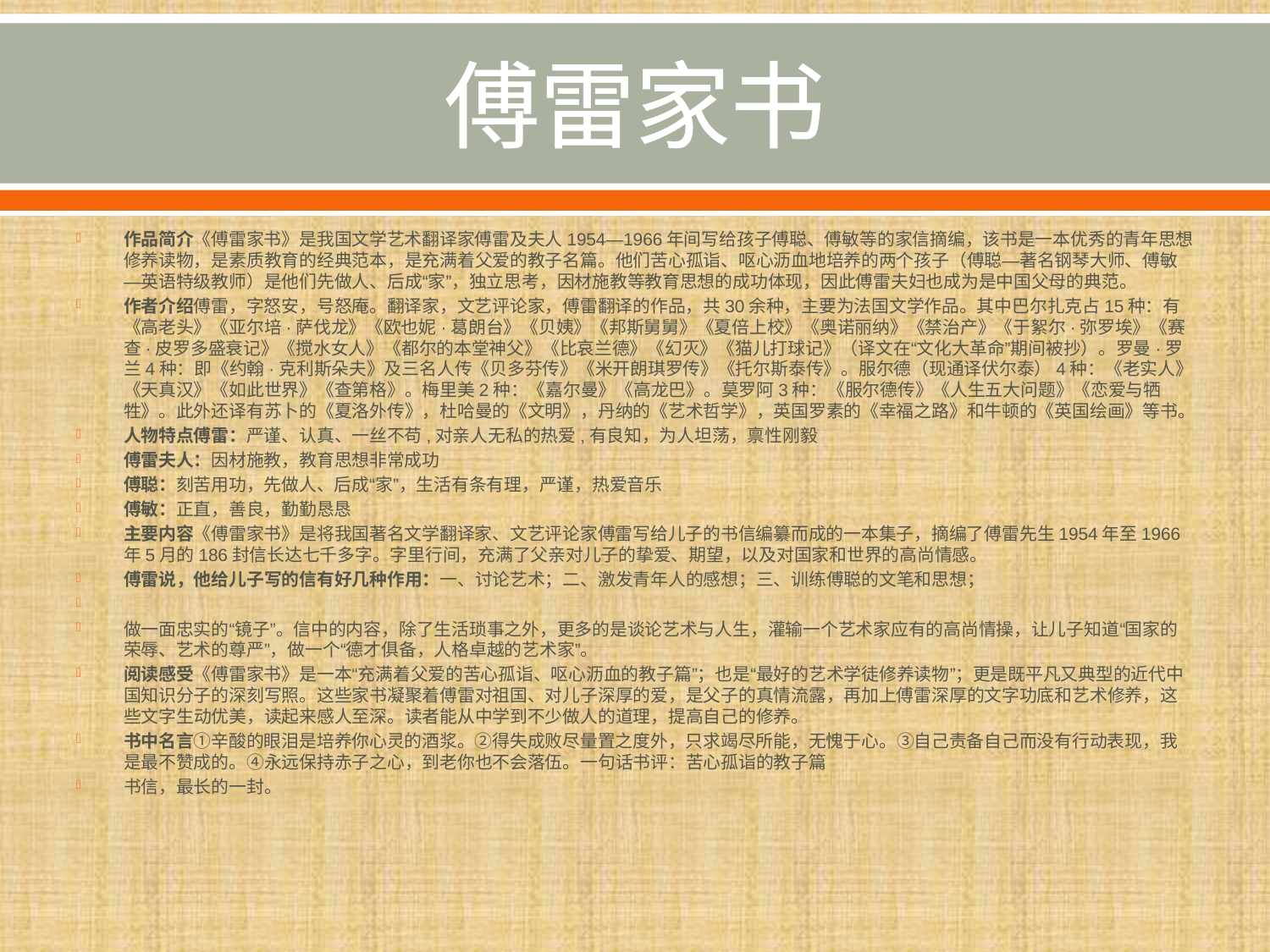

# 傅雷家书
作品简介《傅雷家书》是我国文学艺术翻译家傅雷及夫人1954—1966年间写给孩子傅聪、傅敏等的家信摘编，该书是一本优秀的青年思想修养读物，是素质教育的经典范本，是充满着父爱的教子名篇。他们苦心孤诣、呕心沥血地培养的两个孩子（傅聪—著名钢琴大师、傅敏—英语特级教师）是他们先做人、后成“家”，独立思考，因材施教等教育思想的成功体现，因此傅雷夫妇也成为是中国父母的典范。
作者介绍傅雷，字怒安，号怒庵。翻译家，文艺评论家，傅雷翻译的作品，共30余种，主要为法国文学作品。其中巴尔扎克占15种：有《高老头》《亚尔培·萨伐龙》《欧也妮·葛朗台》《贝姨》《邦斯舅舅》《夏倍上校》《奥诺丽纳》《禁治产》《于絮尔·弥罗埃》《赛查·皮罗多盛衰记》《搅水女人》《都尔的本堂神父》《比哀兰德》《幻灭》《猫儿打球记》（译文在“文化大革命”期间被抄）。罗曼·罗兰4种：即《约翰·克利斯朵夫》及三名人传《贝多芬传》《米开朗琪罗传》《托尔斯泰传》。服尔德（现通译伏尔泰）4种：《老实人》《天真汉》《如此世界》《查第格》。梅里美2种：《嘉尔曼》《高龙巴》。莫罗阿3种：《服尔德传》《人生五大问题》《恋爱与牺牲》。此外还译有苏卜的《夏洛外传》，杜哈曼的《文明》，丹纳的《艺术哲学》，英国罗素的《幸福之路》和牛顿的《英国绘画》等书。
人物特点傅雷：严谨、认真、一丝不苟,对亲人无私的热爱,有良知，为人坦荡，禀性刚毅
傅雷夫人：因材施教，教育思想非常成功
傅聪：刻苦用功，先做人、后成“家”，生活有条有理，严谨，热爱音乐
傅敏：正直，善良，勤勤恳恳
主要内容《傅雷家书》是将我国著名文学翻译家、文艺评论家傅雷写给儿子的书信编纂而成的一本集子，摘编了傅雷先生1954年至1966年5月的186封信长达七千多字。字里行间，充满了父亲对儿子的挚爱、期望，以及对国家和世界的高尚情感。
傅雷说，他给儿子写的信有好几种作用：一、讨论艺术；二、激发青年人的感想；三、训练傅聪的文笔和思想；

做一面忠实的“镜子”。信中的内容，除了生活琐事之外，更多的是谈论艺术与人生，灌输一个艺术家应有的高尚情操，让儿子知道“国家的荣辱、艺术的尊严”，做一个“德才俱备，人格卓越的艺术家”。
阅读感受《傅雷家书》是一本“充满着父爱的苦心孤诣、呕心沥血的教子篇”；也是“最好的艺术学徒修养读物”；更是既平凡又典型的近代中国知识分子的深刻写照。这些家书凝聚着傅雷对祖国、对儿子深厚的爱，是父子的真情流露，再加上傅雷深厚的文字功底和艺术修养，这些文字生动优美，读起来感人至深。读者能从中学到不少做人的道理，提高自己的修养。
书中名言①辛酸的眼泪是培养你心灵的酒浆。②得失成败尽量置之度外，只求竭尽所能，无愧于心。③自己责备自己而没有行动表现，我是最不赞成的。④永远保持赤子之心，到老你也不会落伍。一句话书评：苦心孤诣的教子篇
书信，最长的一封。